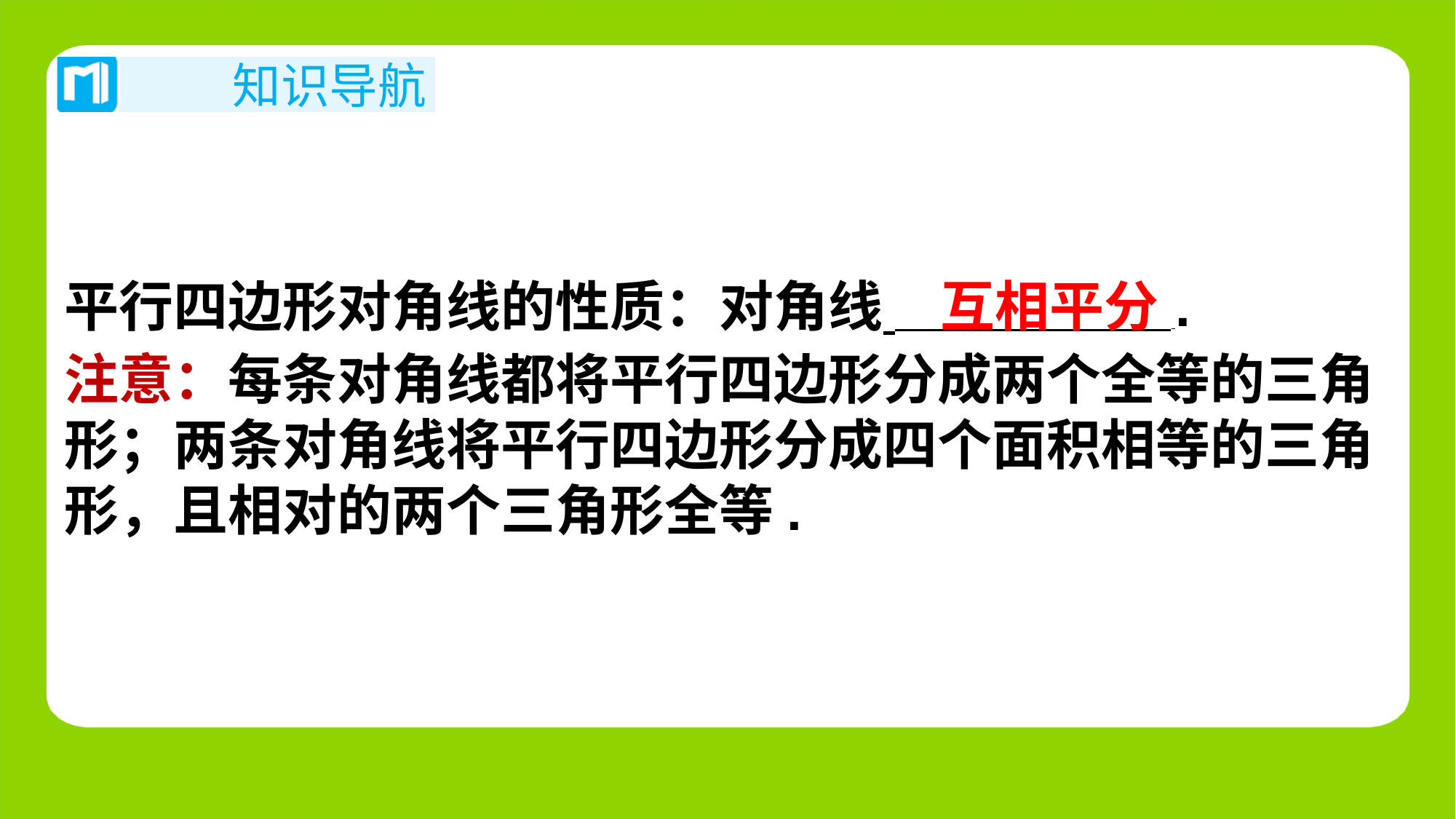

互相平分
平行四边形对角线的性质：对角线                                           ⁠.
注意：每条对角线都将平行四边形分成两个全等的三角
形；两条对角线将平行四边形分成四个面积相等的三角
形，且相对的两个三角形全等.